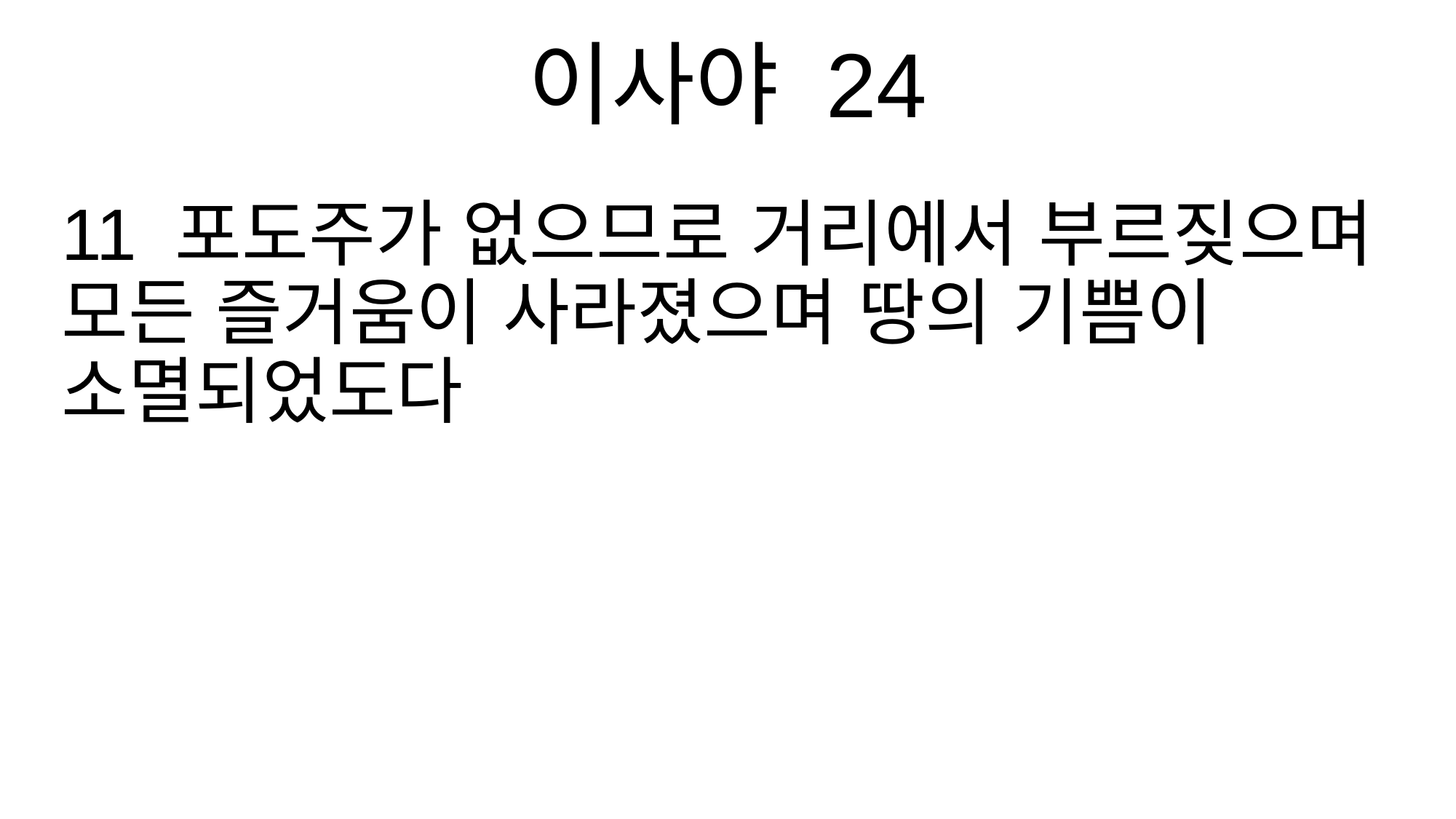

이사야 24
11 포도주가 없으므로 거리에서 부르짖으며 모든 즐거움이 사라졌으며 땅의 기쁨이 소멸되었도다